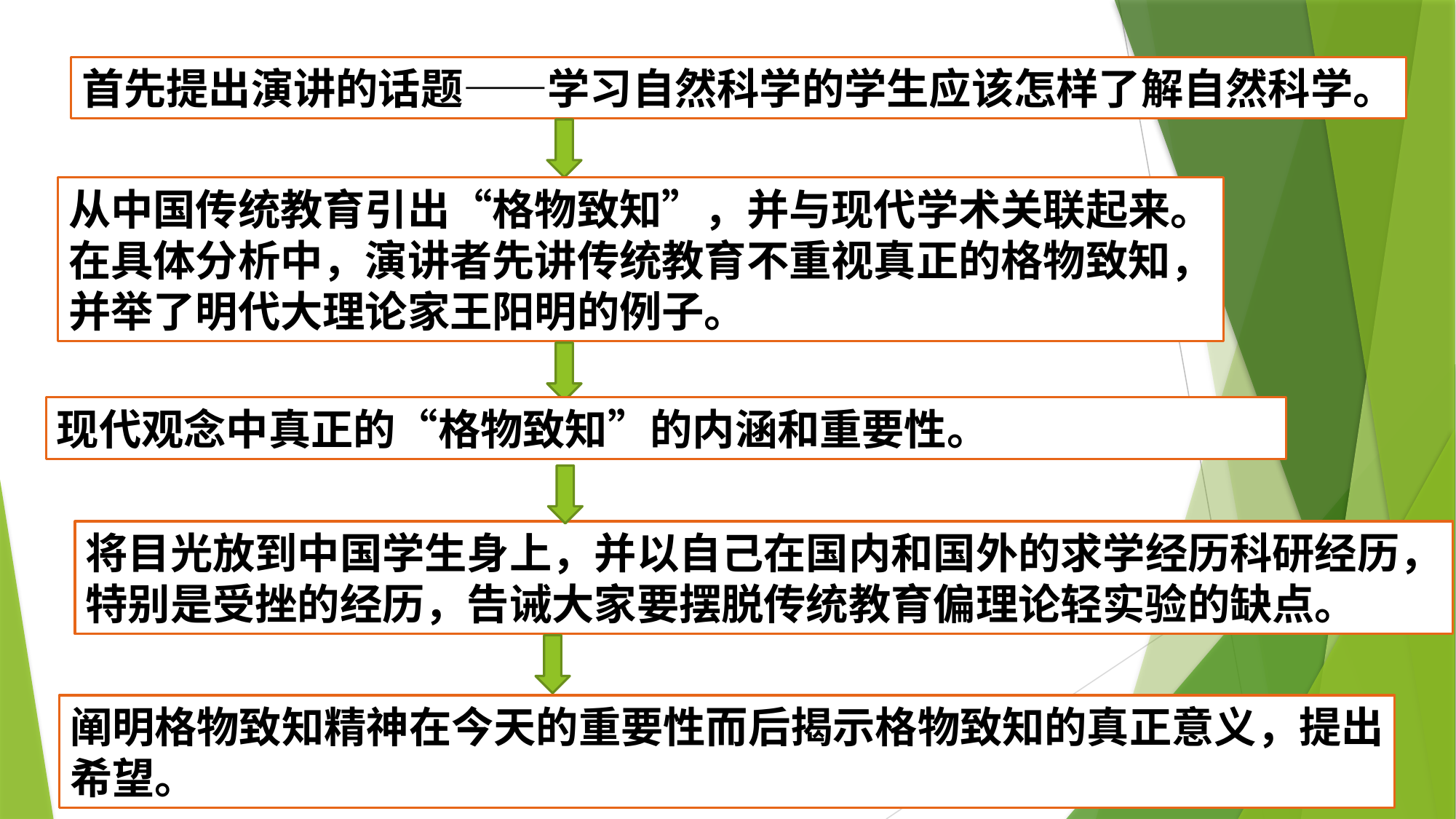

首先提出演讲的话题——学习自然科学的学生应该怎样了解自然科学。

从中国传统教育引出“格物致知”，并与现代学术关联起来。
在具体分析中，演讲者先讲传统教育不重视真正的格物致知，
并举了明代大理论家王阳明的例子。

现代观念中真正的“格物致知”的内涵和重要性。

将目光放到中国学生身上，并以自己在国内和国外的求学经历科研经历，
特别是受挫的经历，告诫大家要摆脱传统教育偏理论轻实验的缺点。

阐明格物致知精神在今天的重要性而后揭示格物致知的真正意义，提出
希望。